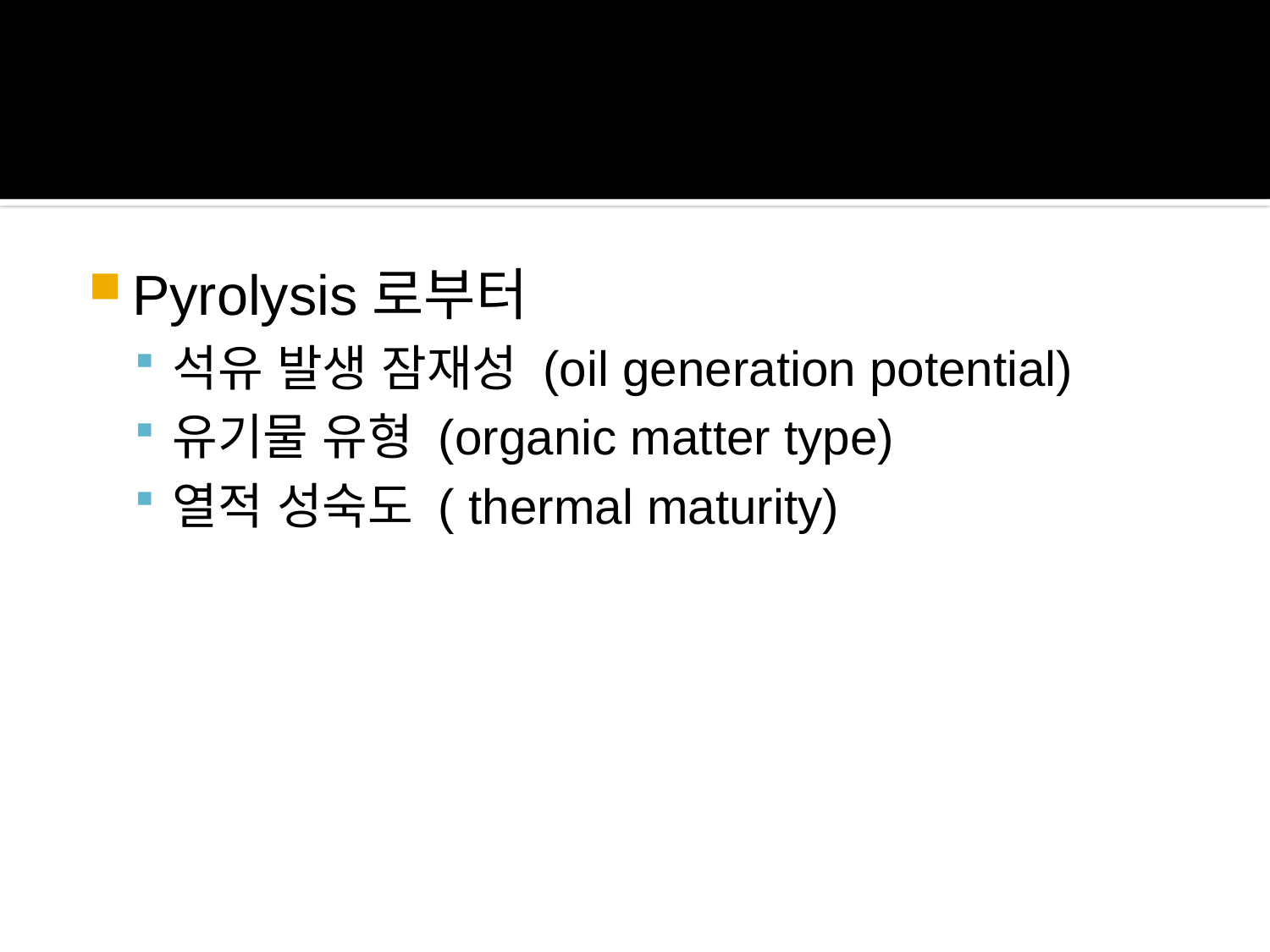

Pyrolysis로부터
석유 발생 잠재성 (oil generation potential)
유기물 유형 (organic matter type)
열적 성숙도 ( thermal maturity)